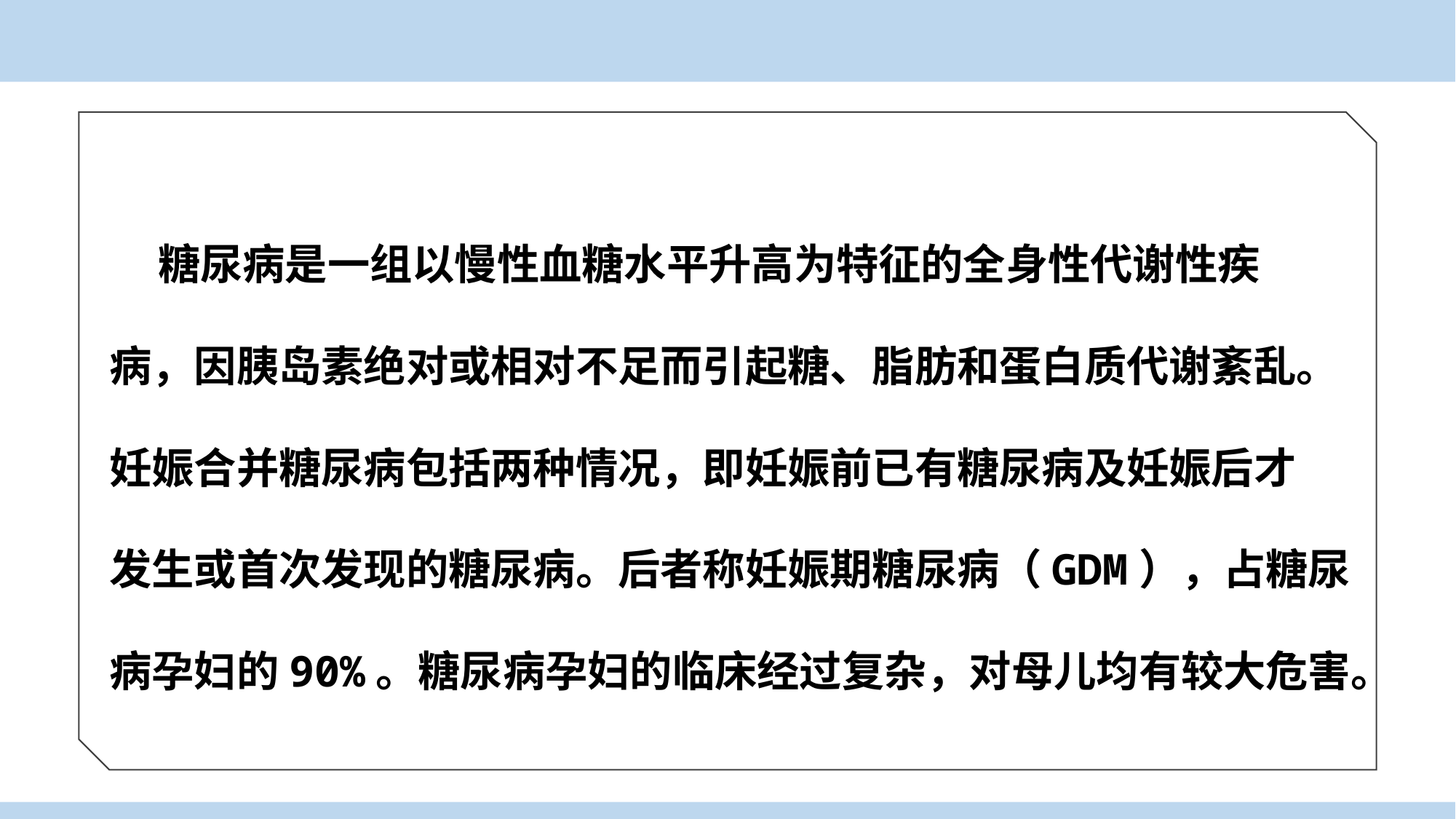

糖尿病是一组以慢性血糖水平升高为特征的全身性代谢性疾
病，因胰岛素绝对或相对不足而引起糖、脂肪和蛋白质代谢紊乱。
妊娠合并糖尿病包括两种情况，即妊娠前已有糖尿病及妊娠后才
发生或首次发现的糖尿病。后者称妊娠期糖尿病（GDM），占糖尿
病孕妇的90%。糖尿病孕妇的临床经过复杂，对母儿均有较大危害。